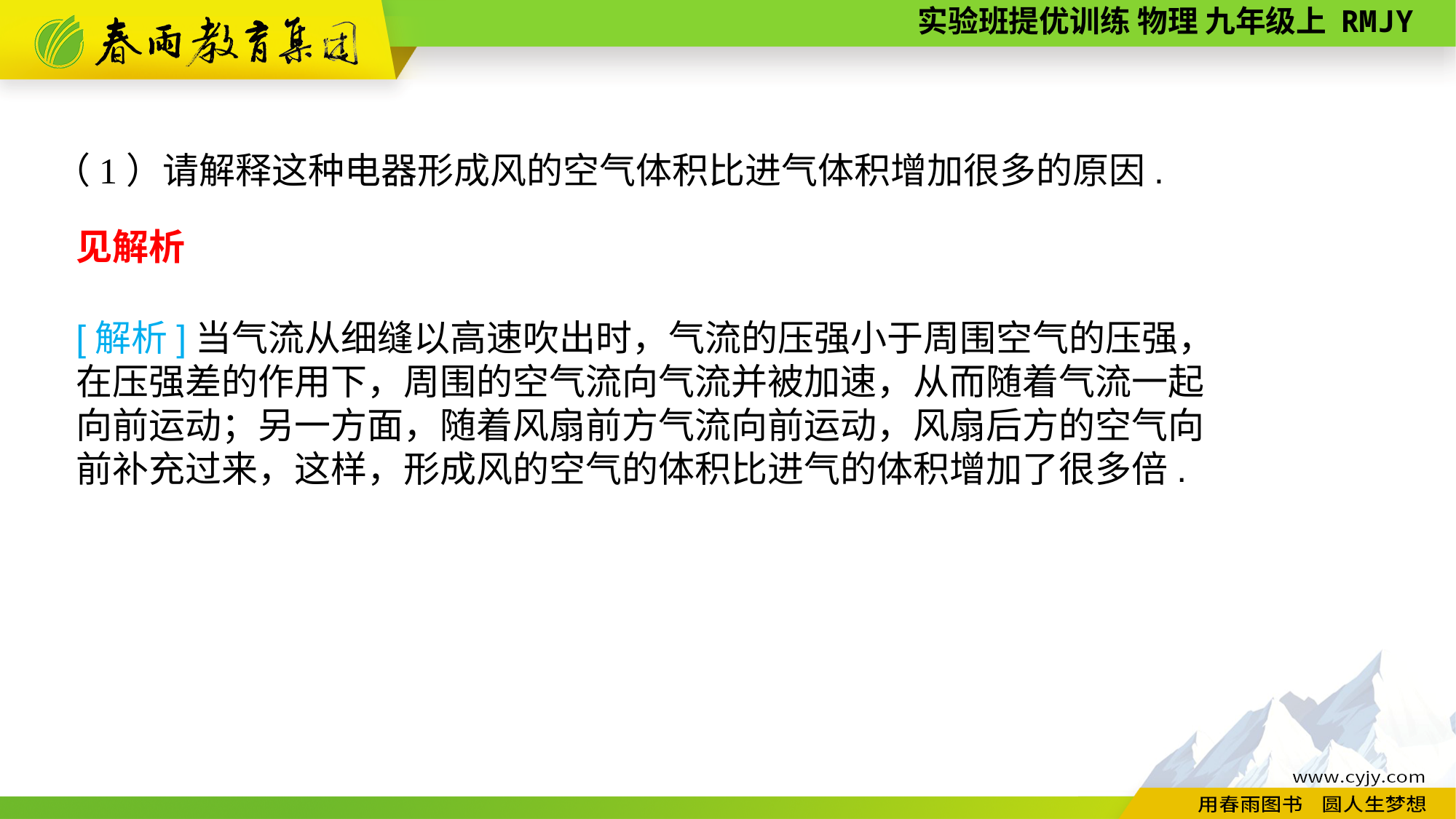

（1）请解释这种电器形成风的空气体积比进气体积增加很多的原因.
见解析
[解析]当气流从细缝以高速吹出时，气流的压强小于周围空气的压强，在压强差的作用下，周围的空气流向气流并被加速，从而随着气流一起向前运动；另一方面，随着风扇前方气流向前运动，风扇后方的空气向前补充过来，这样，形成风的空气的体积比进气的体积增加了很多倍.